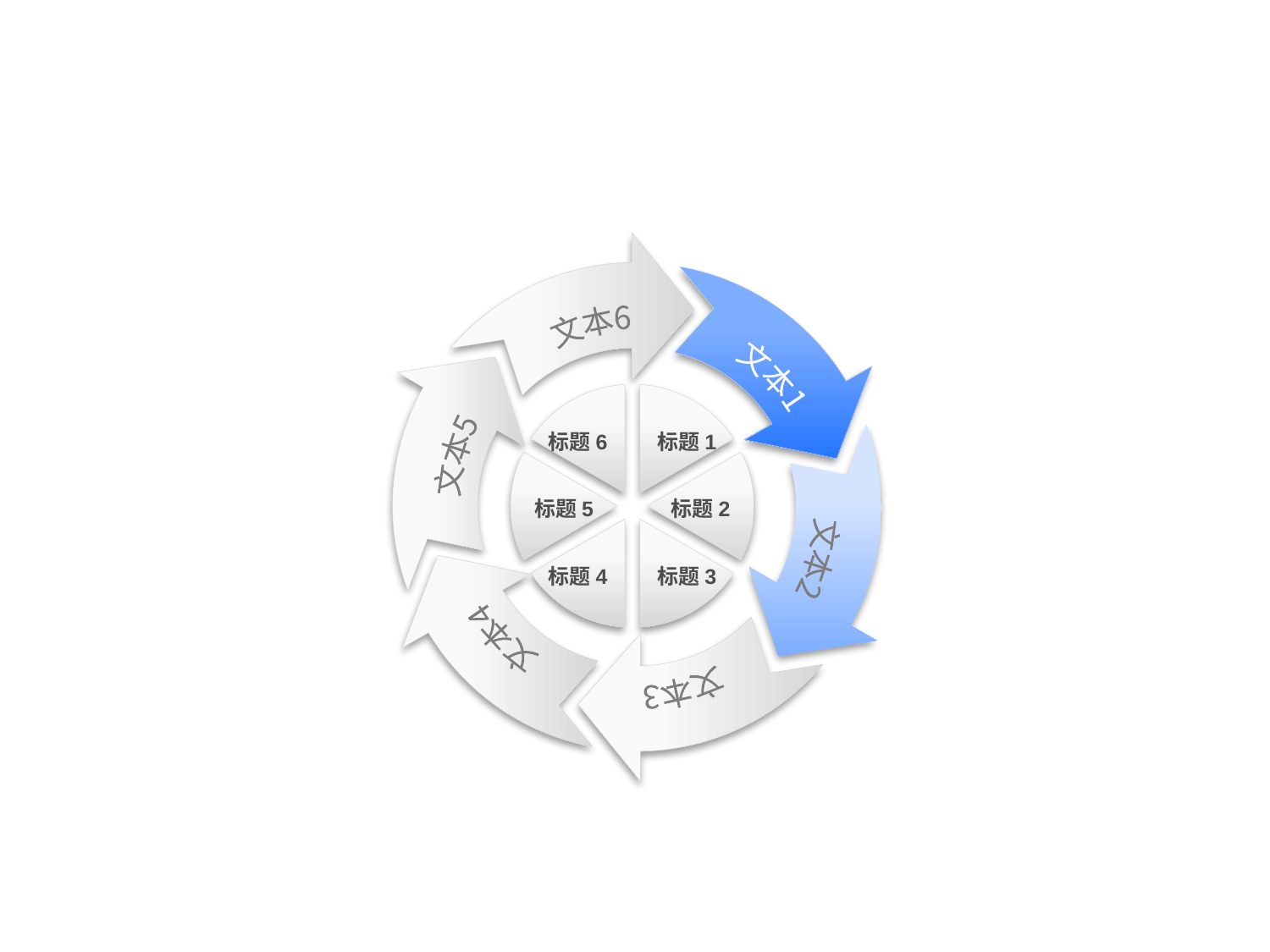

文本6

文本1
文本5

文本4

文本3

文本2

标题6
标题1
标题5
标题2
标题4
标题3